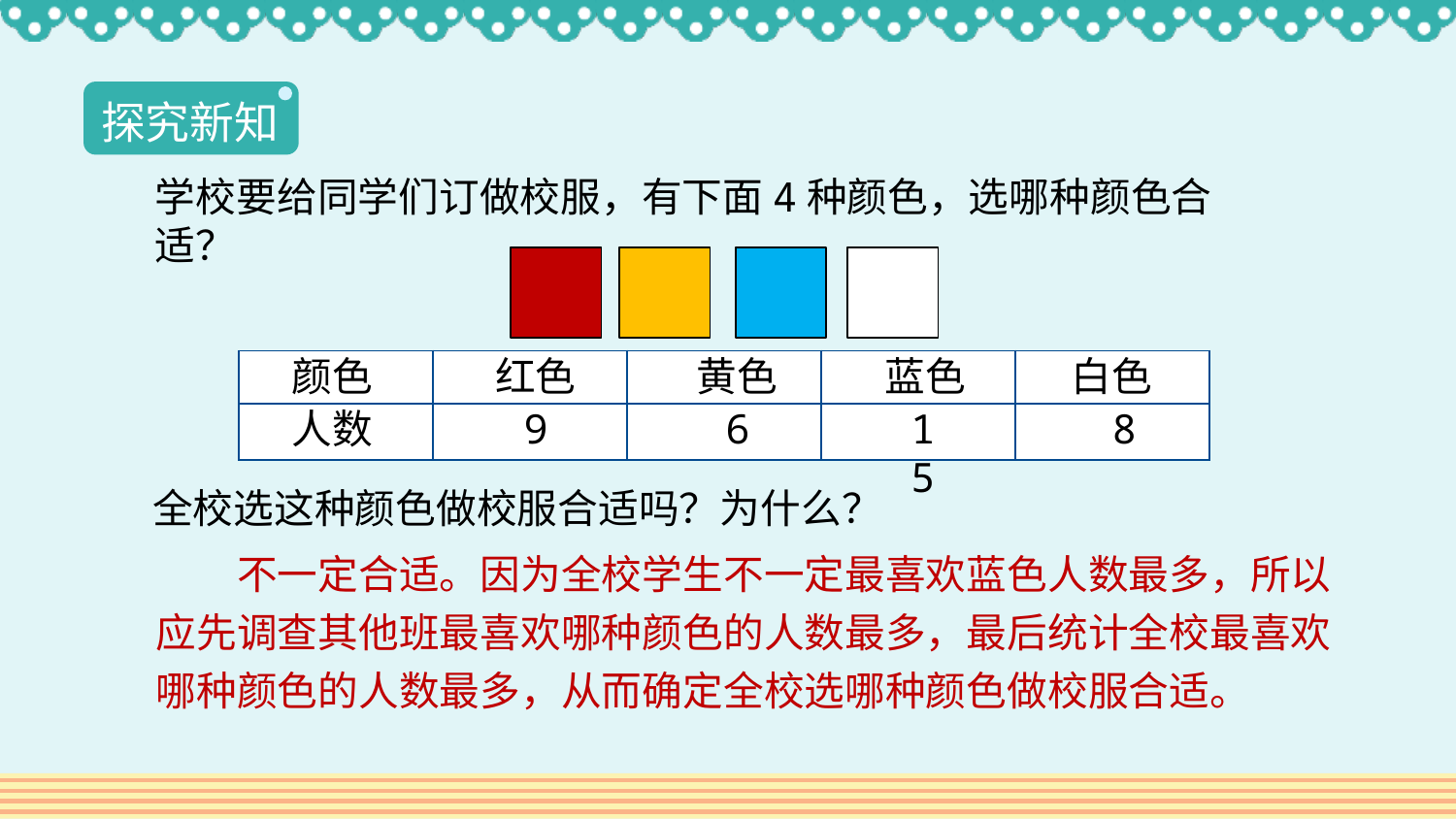

探究新知
学校要给同学们订做校服，有下面4种颜色，选哪种颜色合适？

颜色
红色
黄色
蓝色
白色
|  |  |  |  |  |
| --- | --- | --- | --- | --- |
|  |  |  |  |  |
9
6
人数
8
15
全校选这种颜色做校服合适吗？为什么？
　　不一定合适。因为全校学生不一定最喜欢蓝色人数最多，所以应先调查其他班最喜欢哪种颜色的人数最多，最后统计全校最喜欢哪种颜色的人数最多，从而确定全校选哪种颜色做校服合适。